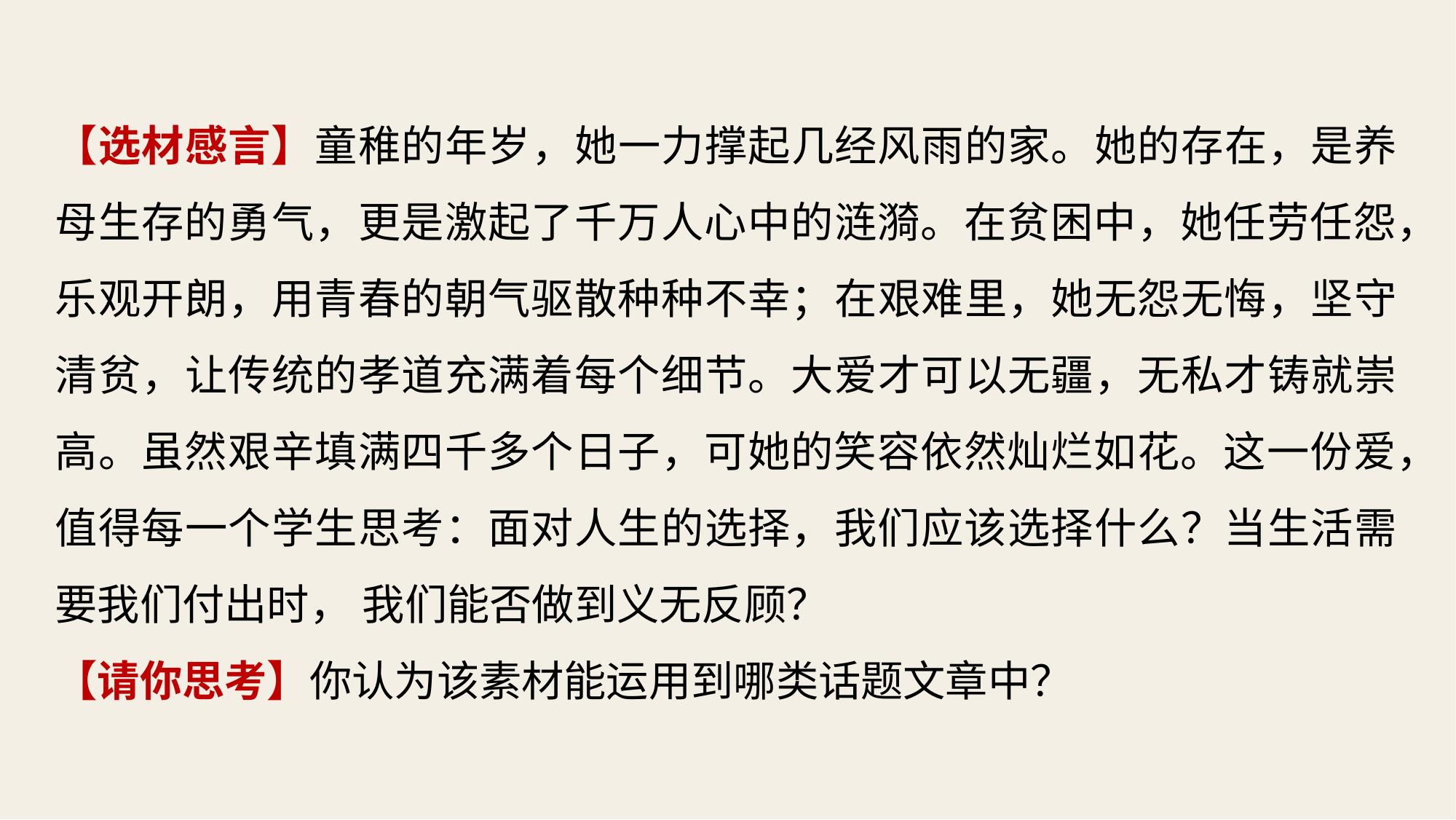

【选材感言】童稚的年岁，她一力撑起几经风雨的家。她的存在，是养母生存的勇气，更是激起了千万人心中的涟漪。在贫困中，她任劳任怨，乐观开朗，用青春的朝气驱散种种不幸；在艰难里，她无怨无悔，坚守清贫，让传统的孝道充满着每个细节。大爱才可以无疆，无私才铸就崇高。虽然艰辛填满四千多个日子，可她的笑容依然灿烂如花。这一份爱，值得每一个学生思考：面对人生的选择，我们应该选择什么？当生活需要我们付出时， 我们能否做到义无反顾？
【请你思考】你认为该素材能运用到哪类话题文章中？